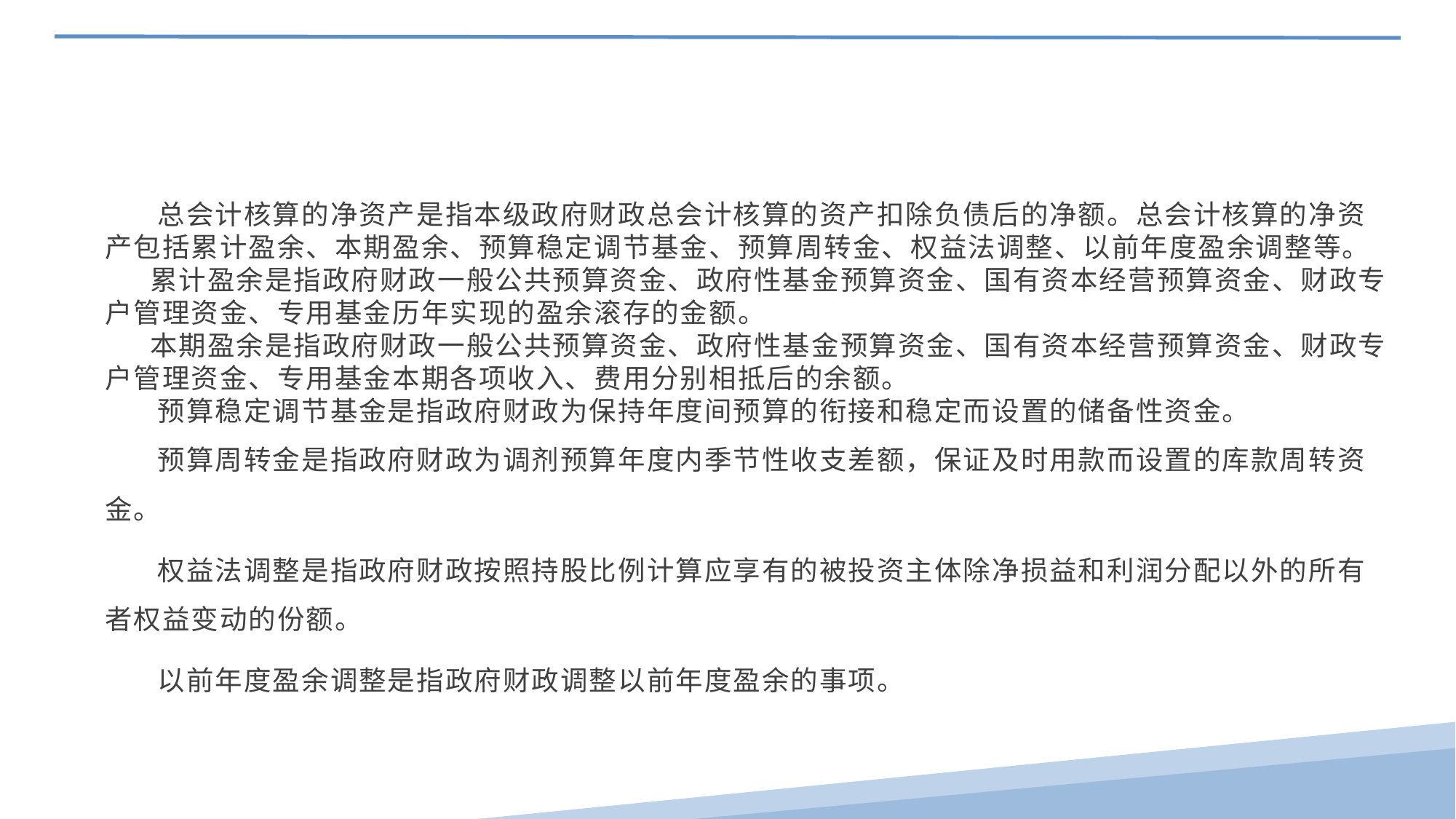

总会计核算的净资产是指本级政府财政总会计核算的资产扣除负债后的净额。总会计核算的净资产包括累计盈余、本期盈余、预算稳定调节基金、预算周转金、权益法调整、以前年度盈余调整等。
     累计盈余是指政府财政一般公共预算资金、政府性基金预算资金、国有资本经营预算资金、财政专户管理资金、专用基金历年实现的盈余滚存的金额。
     本期盈余是指政府财政一般公共预算资金、政府性基金预算资金、国有资本经营预算资金、财政专户管理资金、专用基金本期各项收入、费用分别相抵后的余额。
      预算稳定调节基金是指政府财政为保持年度间预算的衔接和稳定而设置的储备性资金。
      预算周转金是指政府财政为调剂预算年度内季节性收支差额，保证及时用款而设置的库款周转资金。
      权益法调整是指政府财政按照持股比例计算应享有的被投资主体除净损益和利润分配以外的所有者权益变动的份额。
      以前年度盈余调整是指政府财政调整以前年度盈余的事项。